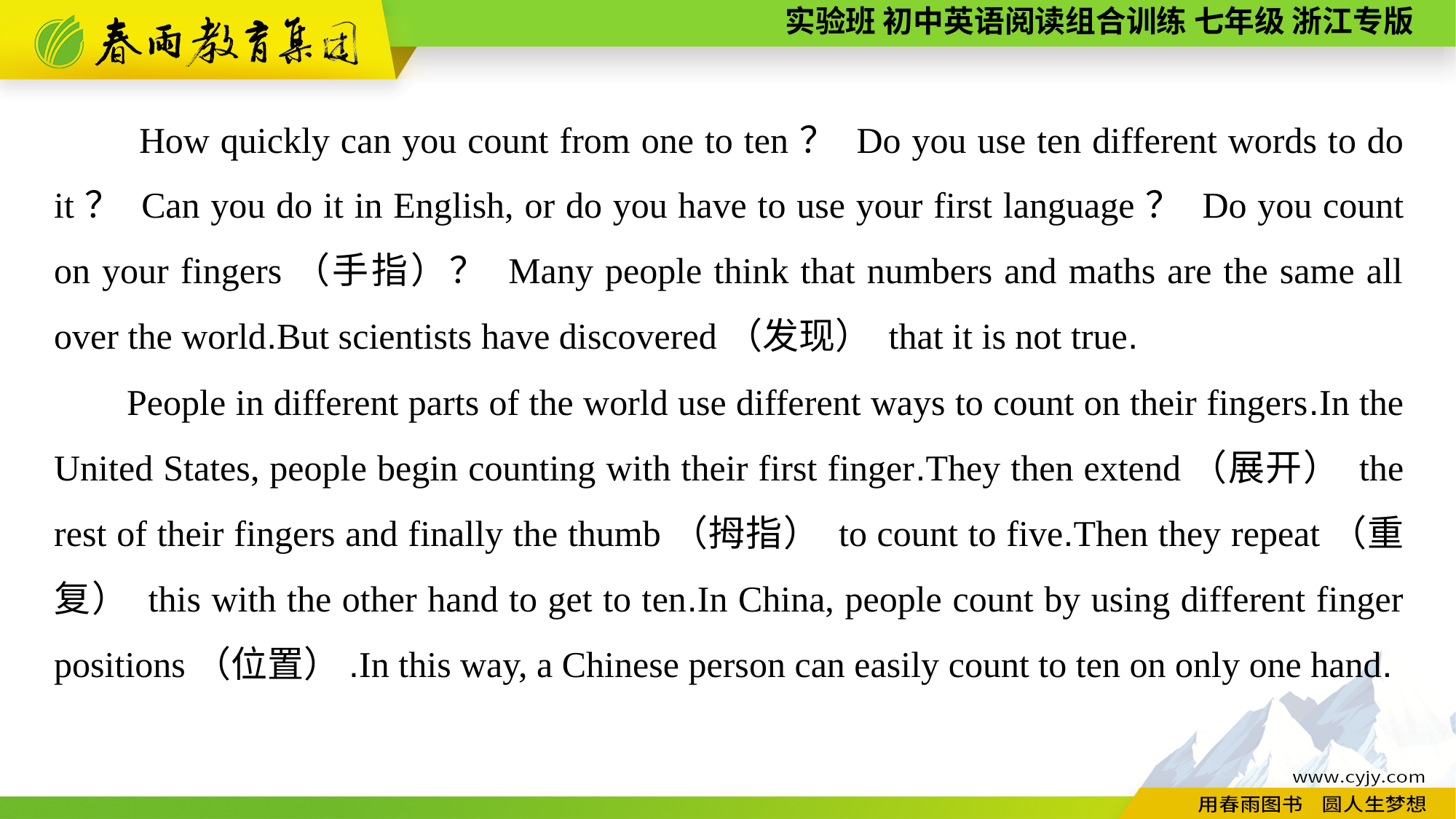

How quickly can you count from one to ten？ Do you use ten different words to do it？ Can you do it in English, or do you have to use your first language？ Do you count on your fingers（手指）？ Many people think that numbers and maths are the same all over the world.But scientists have discovered（发现） that it is not true.
People in different parts of the world use different ways to count on their fingers.In the United States, people begin counting with their first finger.They then extend（展开） the rest of their fingers and finally the thumb（拇指） to count to five.Then they repeat（重复） this with the other hand to get to ten.In China, people count by using different finger positions（位置）.In this way, a Chinese person can easily count to ten on only one hand.